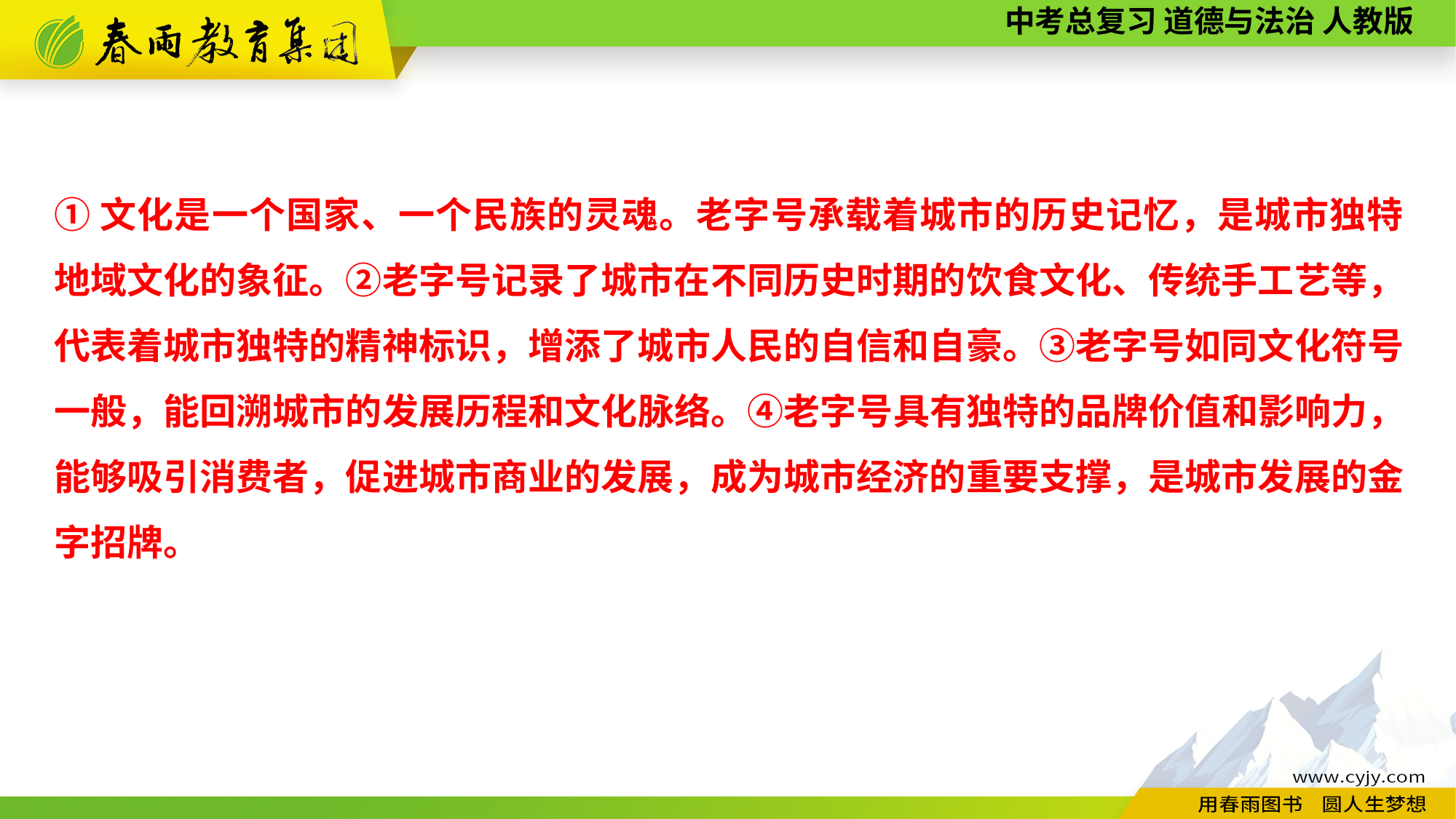

①文化是一个国家、一个民族的灵魂。老字号承载着城市的历史记忆，是城市独特地域文化的象征。②老字号记录了城市在不同历史时期的饮食文化、传统手工艺等，代表着城市独特的精神标识，增添了城市人民的自信和自豪。③老字号如同文化符号一般，能回溯城市的发展历程和文化脉络。④老字号具有独特的品牌价值和影响力，能够吸引消费者，促进城市商业的发展，成为城市经济的重要支撑，是城市发展的金字招牌。